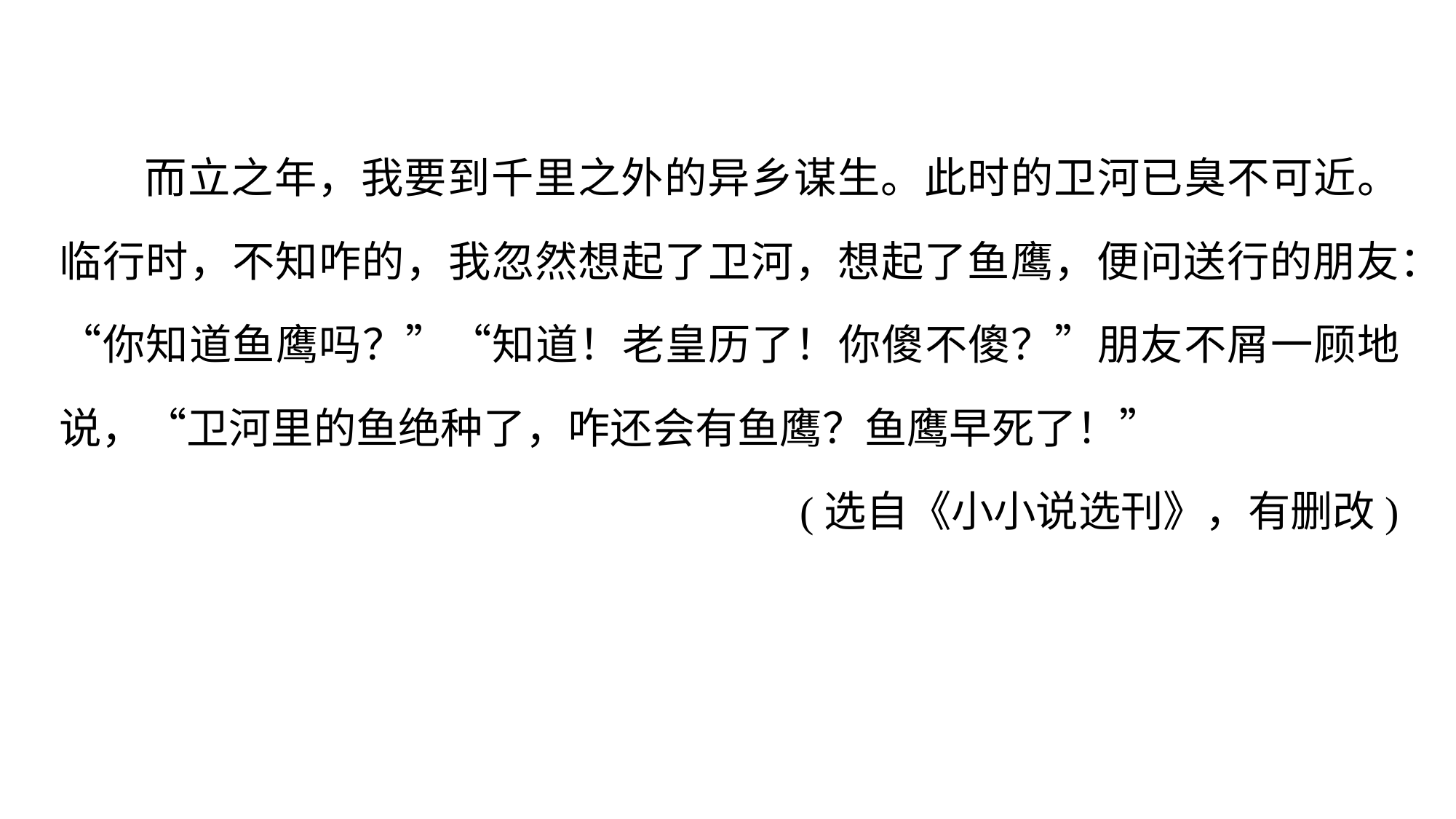

而立之年，我要到千里之外的异乡谋生。此时的卫河已臭不可近。临行时，不知咋的，我忽然想起了卫河，想起了鱼鹰，便问送行的朋友：“你知道鱼鹰吗？”“知道！老皇历了！你傻不傻？”朋友不屑一顾地说，“卫河里的鱼绝种了，咋还会有鱼鹰？鱼鹰早死了！”
(选自《小小说选刊》，有删改)